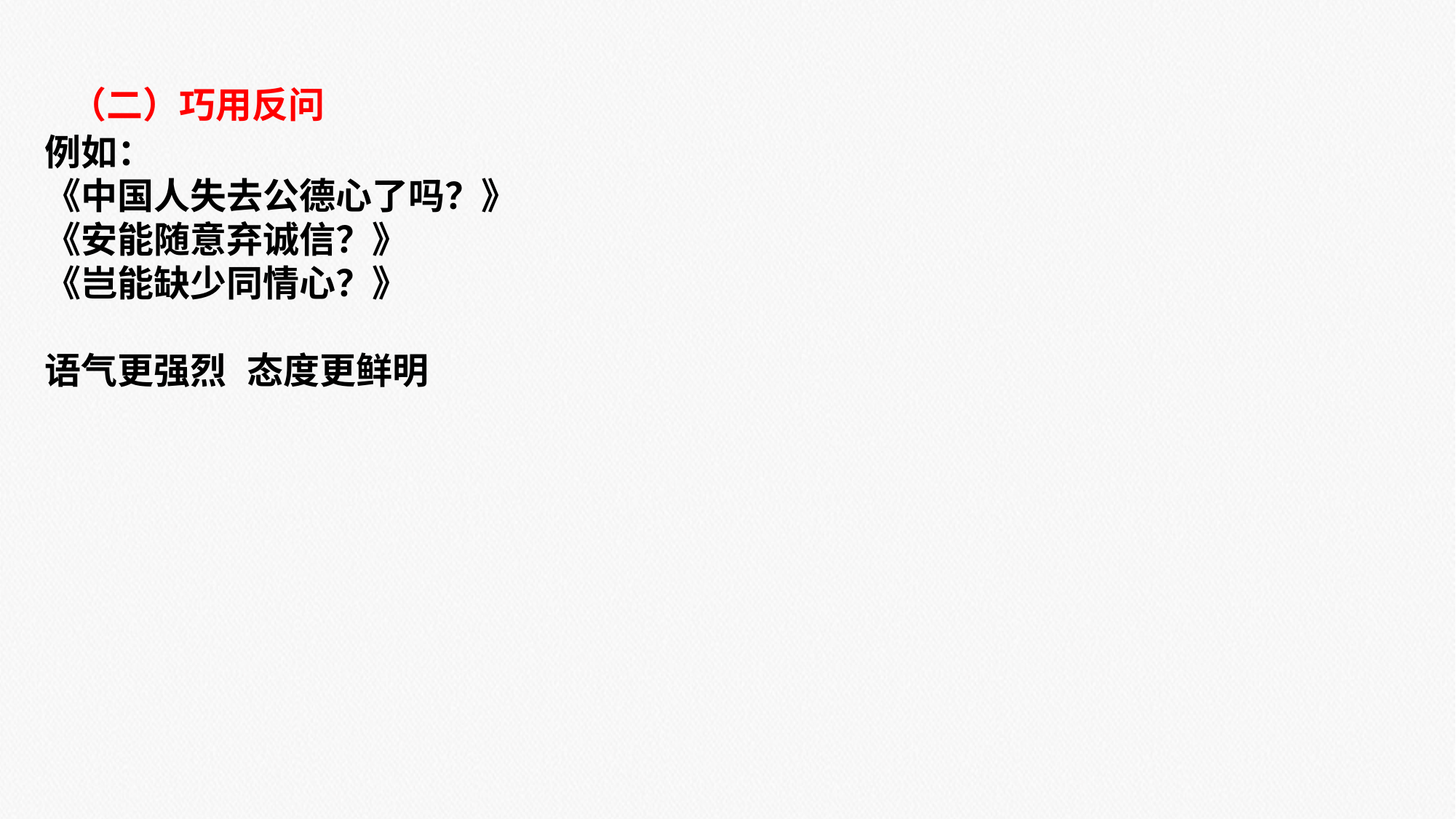

（二）巧用反问
例如：
《中国人失去公德心了吗？》
《安能随意弃诚信？》
《岂能缺少同情心？》

语气更强烈  态度更鲜明